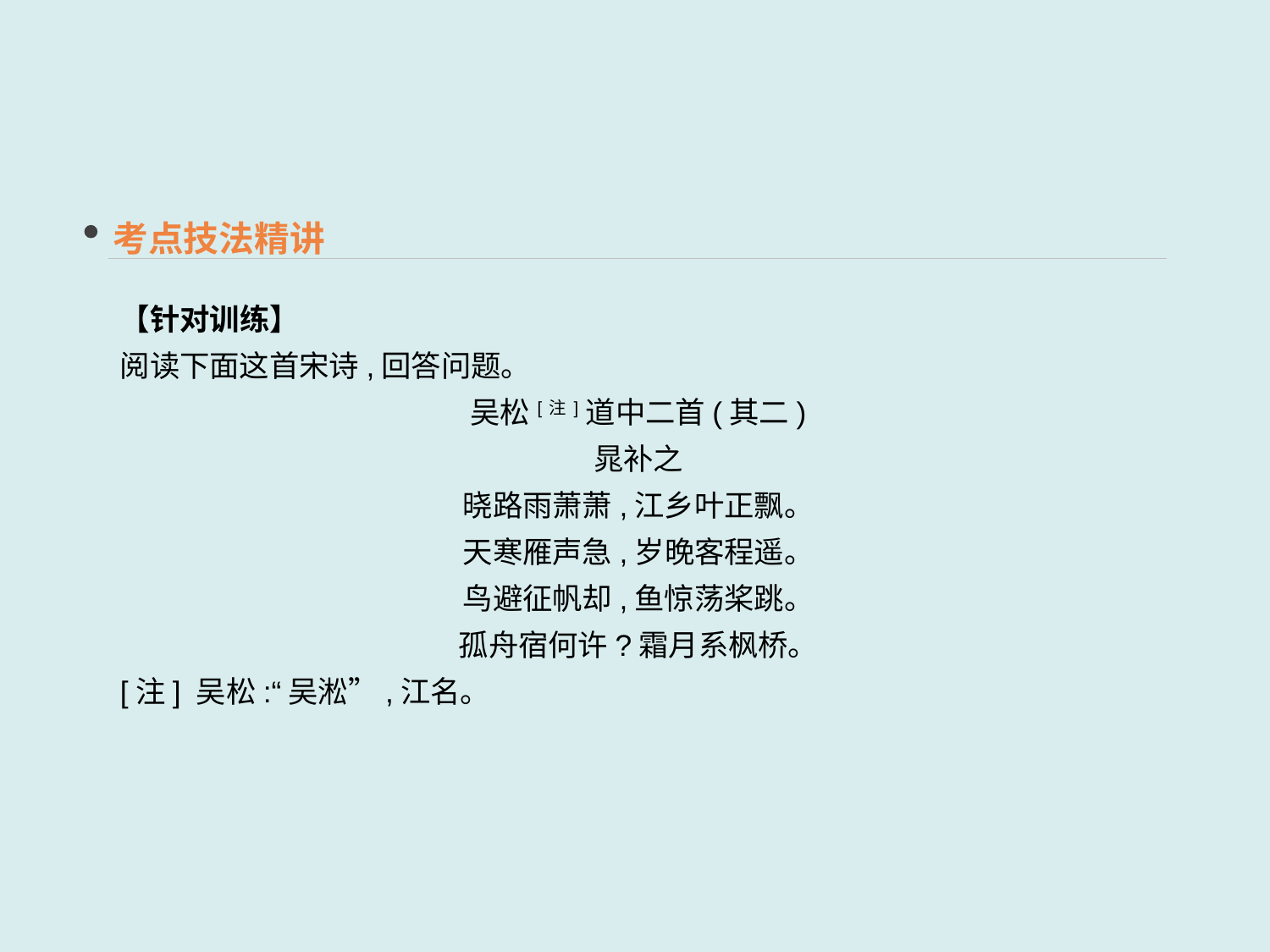

考点技法精讲

【针对训练】
阅读下面这首宋诗,回答问题。
吴松[注]道中二首(其二)
晁补之
晓路雨萧萧,江乡叶正飘。
天寒雁声急,岁晚客程遥。
鸟避征帆却,鱼惊荡桨跳。
孤舟宿何许?霜月系枫桥。
[注] 吴松:“吴淞”,江名。